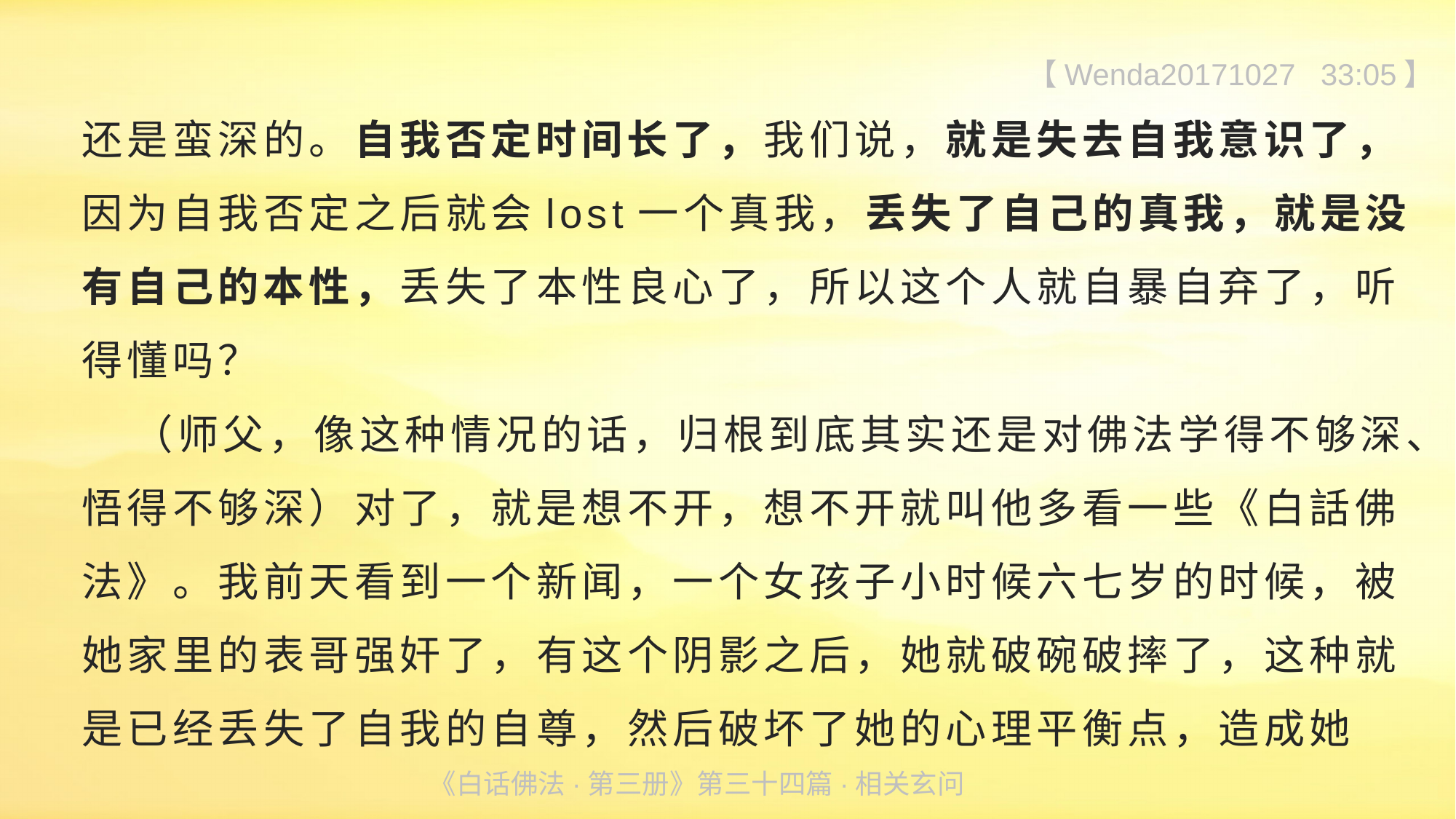

【Wenda20171027   33:05】
还是蛮深的。自我否定时间长了，我们说，就是失去自我意识了，因为自我否定之后就会lost一个真我，丢失了自己的真我，就是没有自己的本性，丢失了本性良心了，所以这个人就自暴自弃了，听得懂吗？
   （师父，像这种情况的话，归根到底其实还是对佛法学得不够深、悟得不够深）对了，就是想不开，想不开就叫他多看一些《白話佛法》。我前天看到一个新闻，一个女孩子小时候六七岁的时候，被她家里的表哥强奸了，有这个阴影之后，她就破碗破摔了，这种就是已经丢失了自我的自尊，然后破坏了她的心理平衡点，造成她
《白话佛法·第三册》第三十四篇·相关玄问